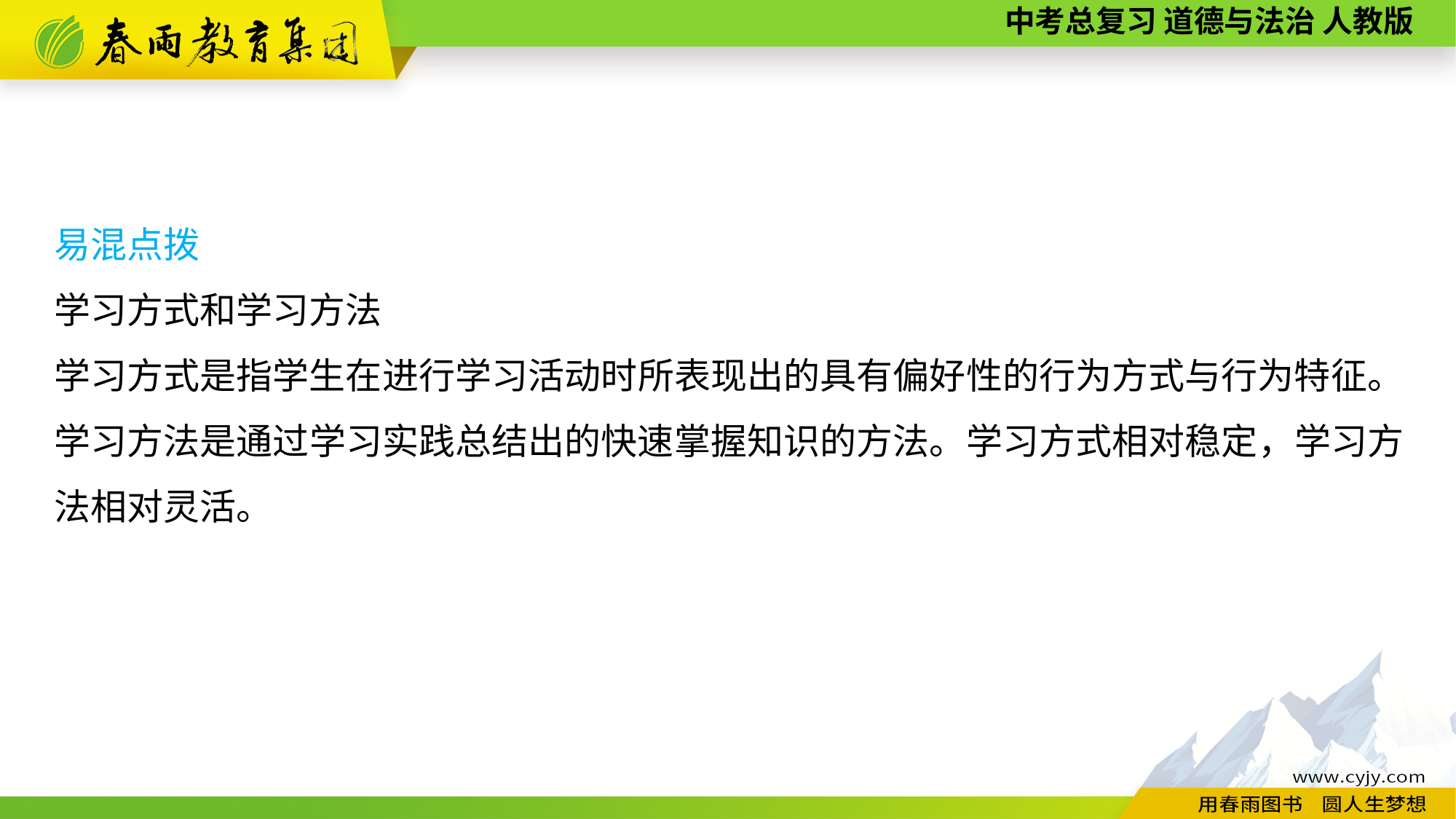

易混点拨
学习方式和学习方法
学习方式是指学生在进行学习活动时所表现出的具有偏好性的行为方式与行为特征。学习方法是通过学习实践总结出的快速掌握知识的方法。学习方式相对稳定，学习方法相对灵活。